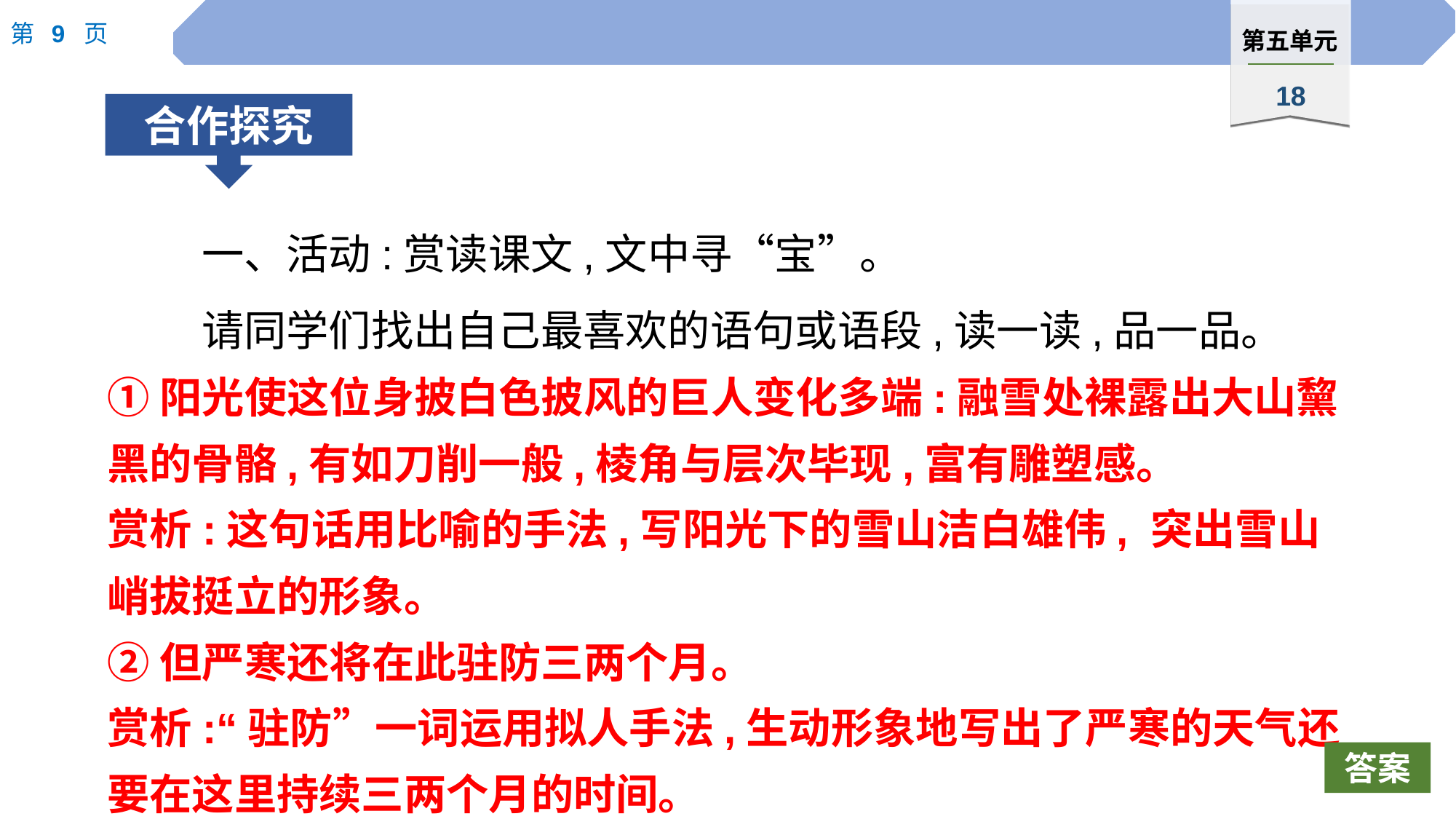

一、活动:赏读课文,文中寻“宝”。
请同学们找出自己最喜欢的语句或语段,读一读,品一品。
①阳光使这位身披白色披风的巨人变化多端:融雪处裸露出大山黧黑的骨骼,有如刀削一般,棱角与层次毕现,富有雕塑感。
赏析:这句话用比喻的手法,写阳光下的雪山洁白雄伟, 突出雪山峭拔挺立的形象。
②但严寒还将在此驻防三两个月。
赏析:“驻防”一词运用拟人手法,生动形象地写出了严寒的天气还要在这里持续三两个月的时间。
答案